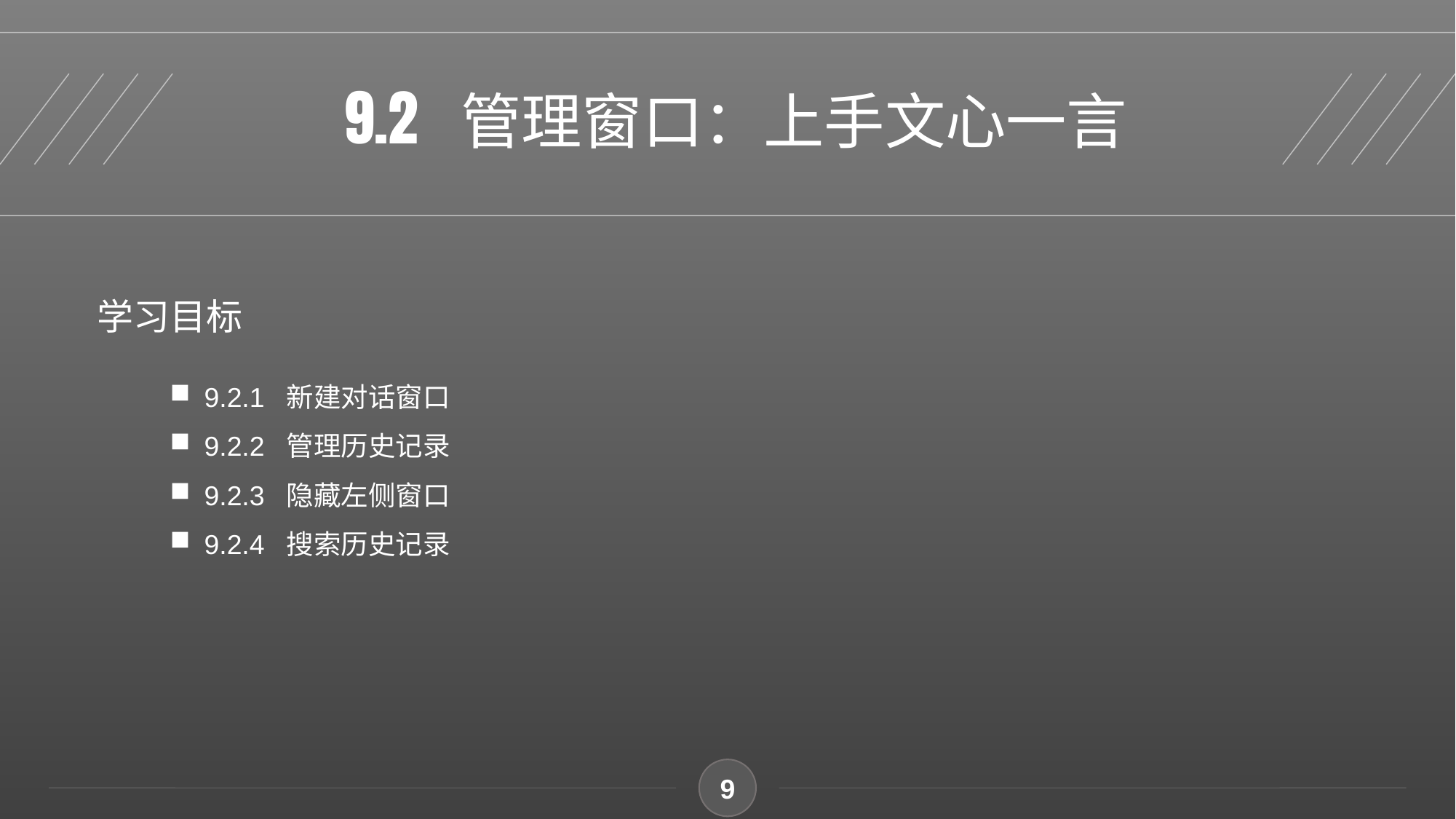

9.2  管理窗口：上手文心一言

学习目标
9.2.1  新建对话窗口
9.2.2  管理历史记录
9.2.3  隐藏左侧窗口
9.2.4  搜索历史记录